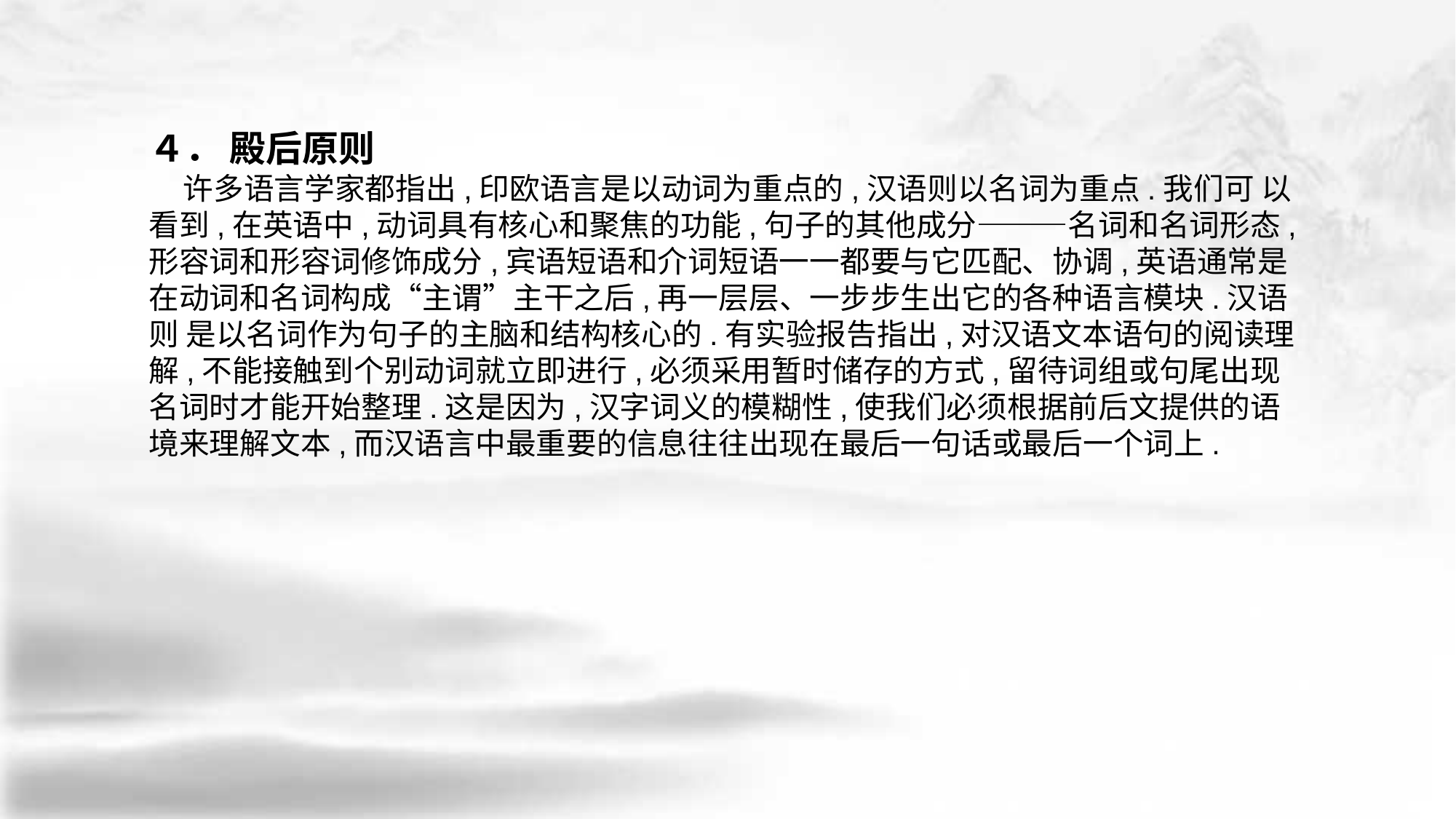

４． 殿后原则
    许多语言学家都指出,印欧语言是以动词为重点的,汉语则以名词为重点.我们可 以看到,在英语中,动词具有核心和聚焦的功能,句子的其他成分———名词和名词形态, 形容词和形容词修饰成分,宾语短语和介词短语一一都要与它匹配、协调,英语通常是 在动词和名词构成“主谓”主干之后,再一层层、一步步生出它的各种语言模块.汉语则 是以名词作为句子的主脑和结构核心的.有实验报告指出,对汉语文本语句的阅读理 解,不能接触到个别动词就立即进行,必须采用暂时储存的方式,留待词组或句尾出现 名词时才能开始整理.这是因为,汉字词义的模糊性,使我们必须根据前后文提供的语 境来理解文本,而汉语言中最重要的信息往往出现在最后一句话或最后一个词上.